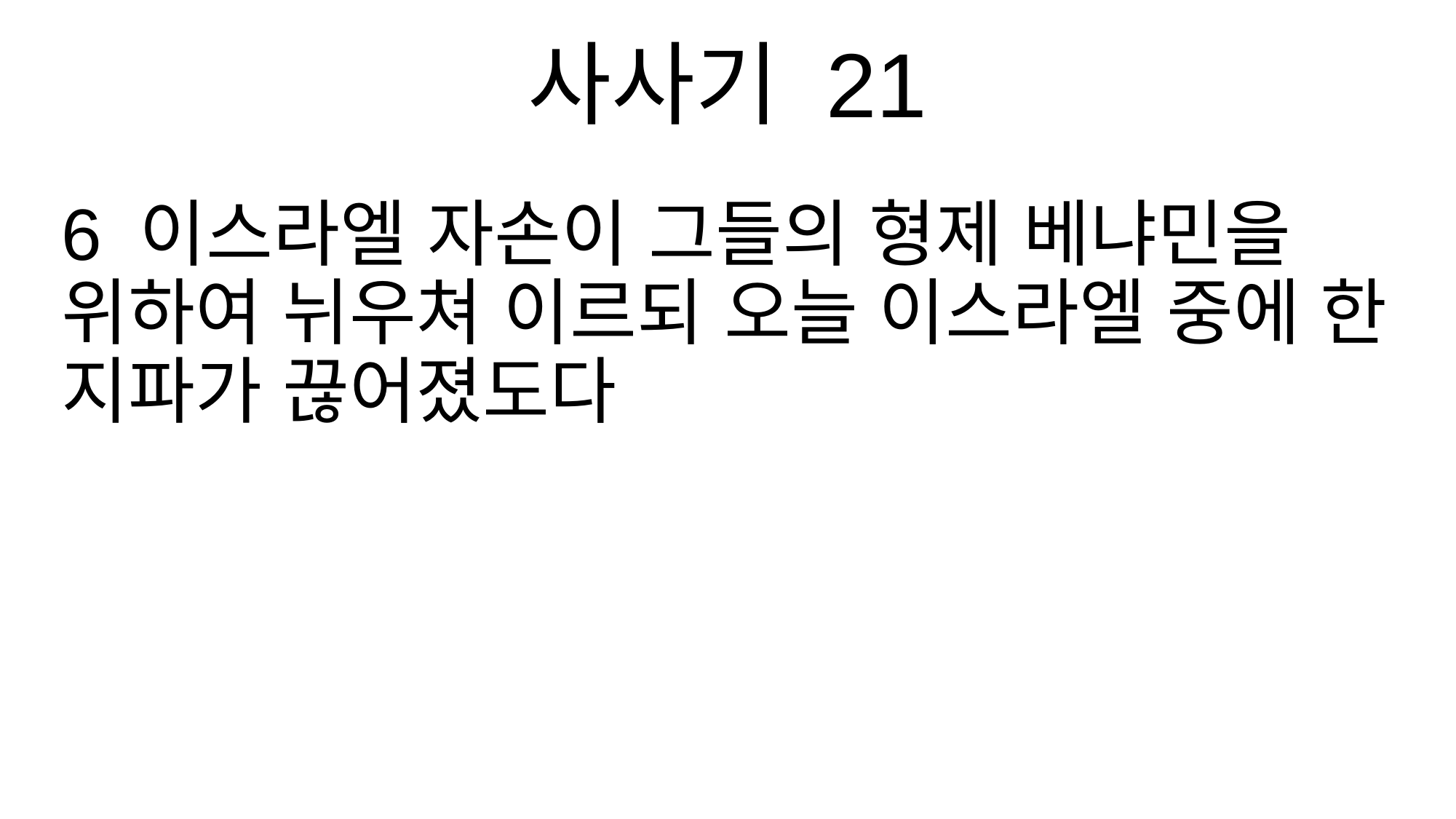

사사기 21
6 이스라엘 자손이 그들의 형제 베냐민을 위하여 뉘우쳐 이르되 오늘 이스라엘 중에 한 지파가 끊어졌도다